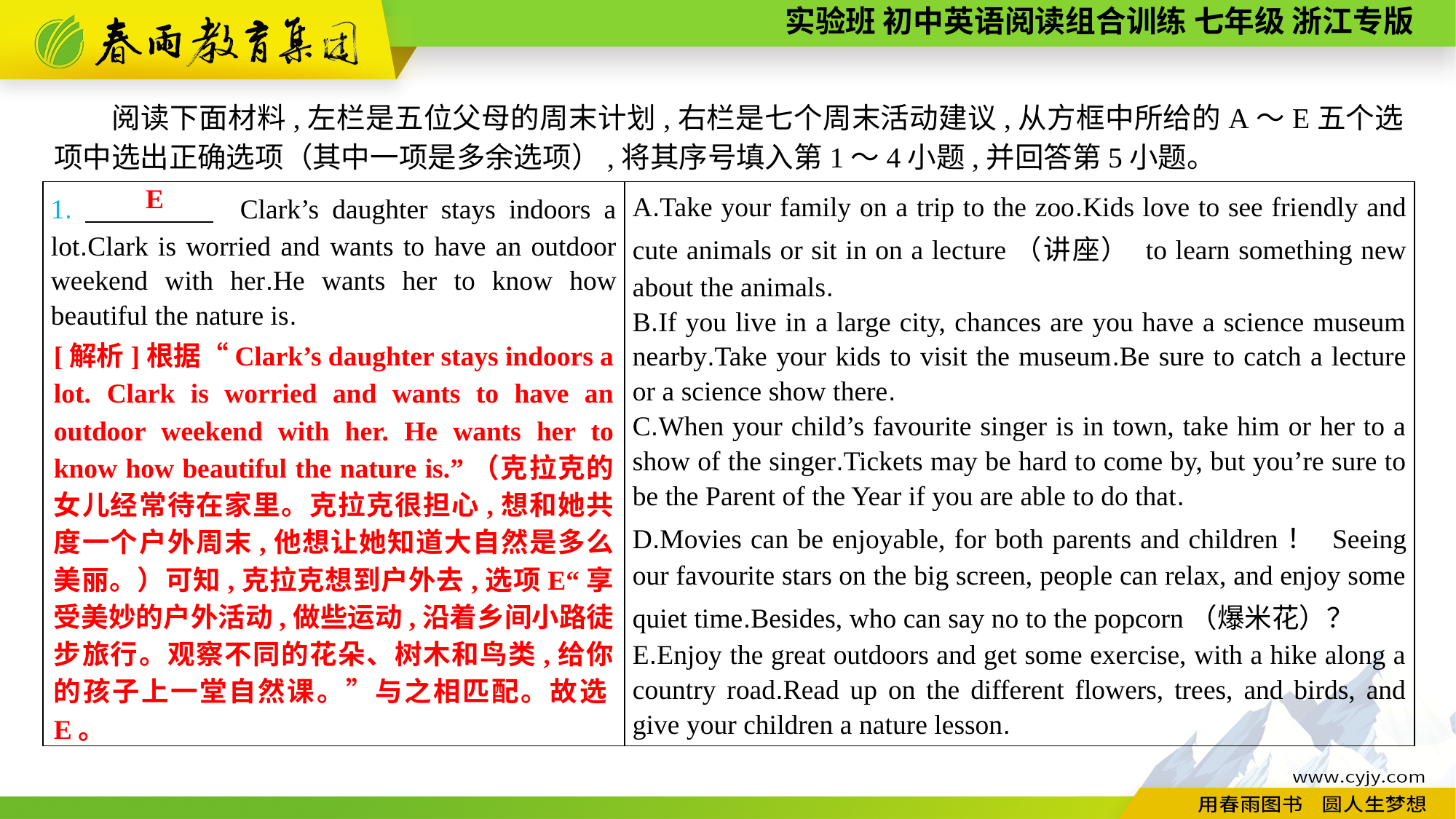

阅读下面材料,左栏是五位父母的周末计划,右栏是七个周末活动建议,从方框中所给的A～E五个选项中选出正确选项（其中一项是多余选项）,将其序号填入第1～4小题,并回答第5小题。
E
| 1.　　　　 Clark’s daughter stays indoors a lot.Clark is worried and wants to have an outdoor weekend with her.He wants her to know how beautiful the nature is. | A.Take your family on a trip to the zoo.Kids love to see friendly and cute animals or sit in on a lecture（讲座） to learn something new about the animals. B.If you live in a large city, chances are you have a science museum nearby.Take your kids to visit the museum.Be sure to catch a lecture or a science show there. C.When your child’s favourite singer is in town, take him or her to a show of the singer.Tickets may be hard to come by, but you’re sure to be the Parent of the Year if you are able to do that. D.Movies can be enjoyable, for both parents and children！ Seeing our favourite stars on the big screen, people can relax, and enjoy some quiet time.Besides, who can say no to the popcorn（爆米花）？ E.Enjoy the great outdoors and get some exercise, with a hike along a country road.Read up on the different flowers, trees, and birds, and give your children a nature lesson. |
| --- | --- |
[解析]根据“Clark’s daughter stays indoors a lot. Clark is worried and wants to have an outdoor weekend with her. He wants her to know how beautiful the nature is.”（克拉克的女儿经常待在家里。克拉克很担心,想和她共度一个户外周末,他想让她知道大自然是多么美丽。）可知,克拉克想到户外去,选项E“享受美妙的户外活动,做些运动,沿着乡间小路徒步旅行。观察不同的花朵、树木和鸟类,给你的孩子上一堂自然课。”与之相匹配。故选E。